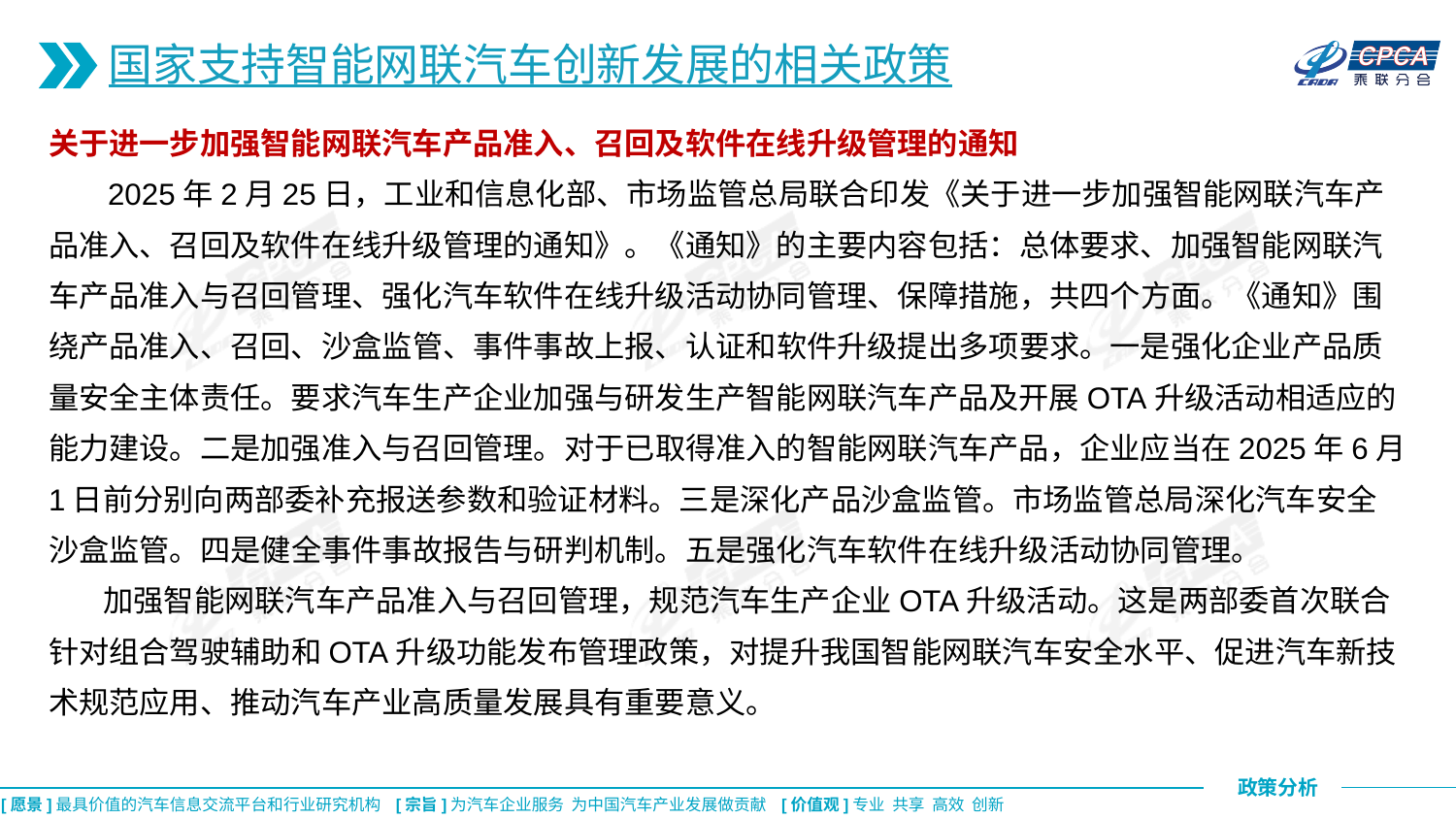

国家支持智能网联汽车创新发展的相关政策
关于进一步加强智能网联汽车产品准入、召回及软件在线升级管理的通知
       2025年2月25日，工业和信息化部、市场监管总局联合印发《关于进一步加强智能网联汽车产品准入、召回及软件在线升级管理的通知》。《通知》的主要内容包括：总体要求、加强智能网联汽车产品准入与召回管理、强化汽车软件在线升级活动协同管理、保障措施，共四个方面。《通知》围绕产品准入、召回、沙盒监管、事件事故上报、认证和软件升级提出多项要求。一是强化企业产品质量安全主体责任。要求汽车生产企业加强与研发生产智能网联汽车产品及开展OTA升级活动相适应的能力建设。二是加强准入与召回管理。对于已取得准入的智能网联汽车产品，企业应当在2025年6月1日前分别向两部委补充报送参数和验证材料。三是深化产品沙盒监管。市场监管总局深化汽车安全沙盒监管。四是健全事件事故报告与研判机制。五是强化汽车软件在线升级活动协同管理。
       加强智能网联汽车产品准入与召回管理，规范汽车生产企业OTA升级活动。这是两部委首次联合针对组合驾驶辅助和OTA升级功能发布管理政策，对提升我国智能网联汽车安全水平、促进汽车新技术规范应用、推动汽车产业高质量发展具有重要意义。